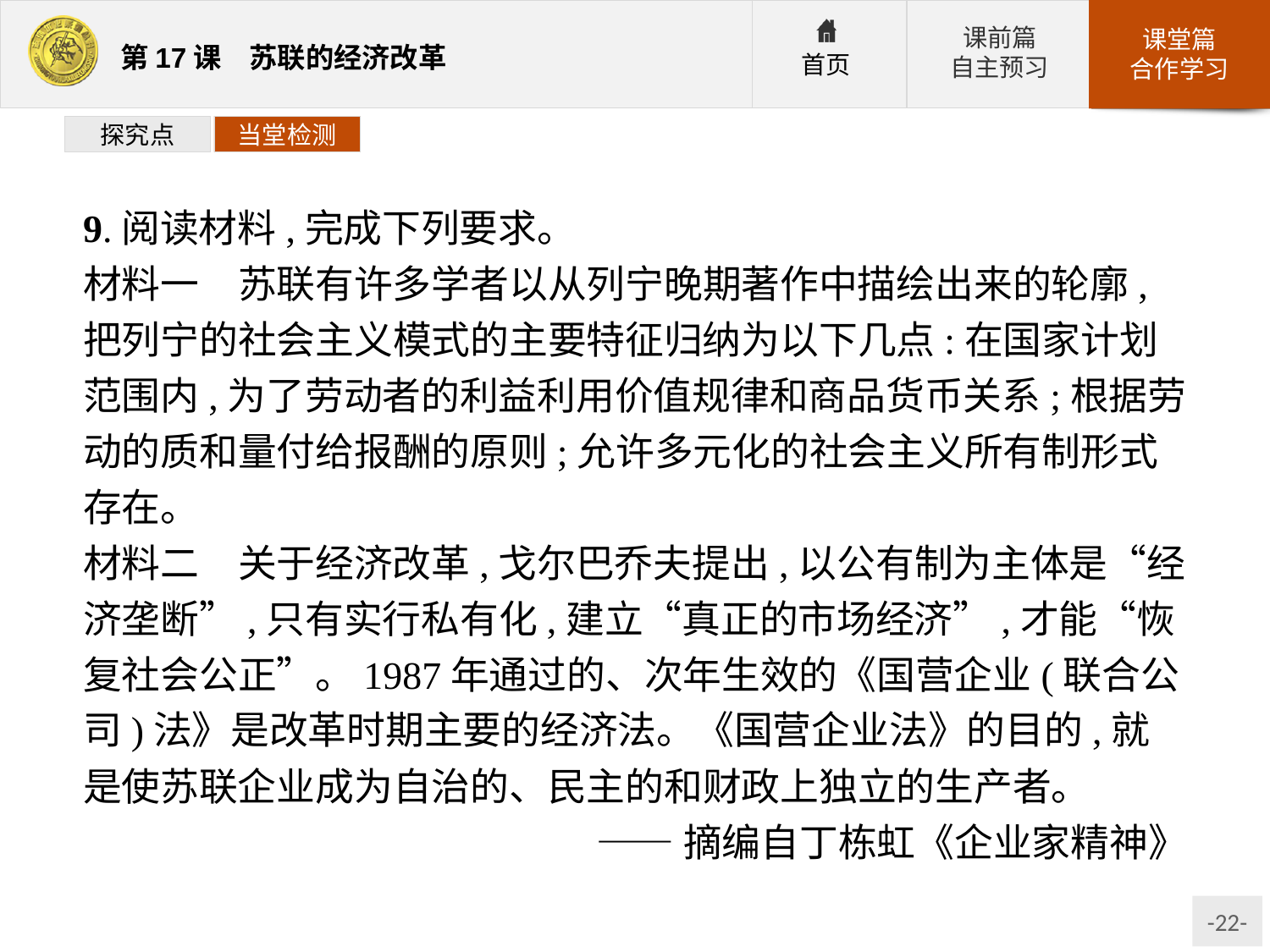

探究点
当堂检测
9.阅读材料,完成下列要求。
材料一　苏联有许多学者以从列宁晚期著作中描绘出来的轮廓,把列宁的社会主义模式的主要特征归纳为以下几点:在国家计划范围内,为了劳动者的利益利用价值规律和商品货币关系;根据劳动的质和量付给报酬的原则;允许多元化的社会主义所有制形式存在。
材料二　关于经济改革,戈尔巴乔夫提出,以公有制为主体是“经济垄断”,只有实行私有化,建立“真正的市场经济”,才能“恢复社会公正”。1987年通过的、次年生效的《国营企业(联合公司)法》是改革时期主要的经济法。《国营企业法》的目的,就是使苏联企业成为自治的、民主的和财政上独立的生产者。
——摘编自丁栋虹《企业家精神》